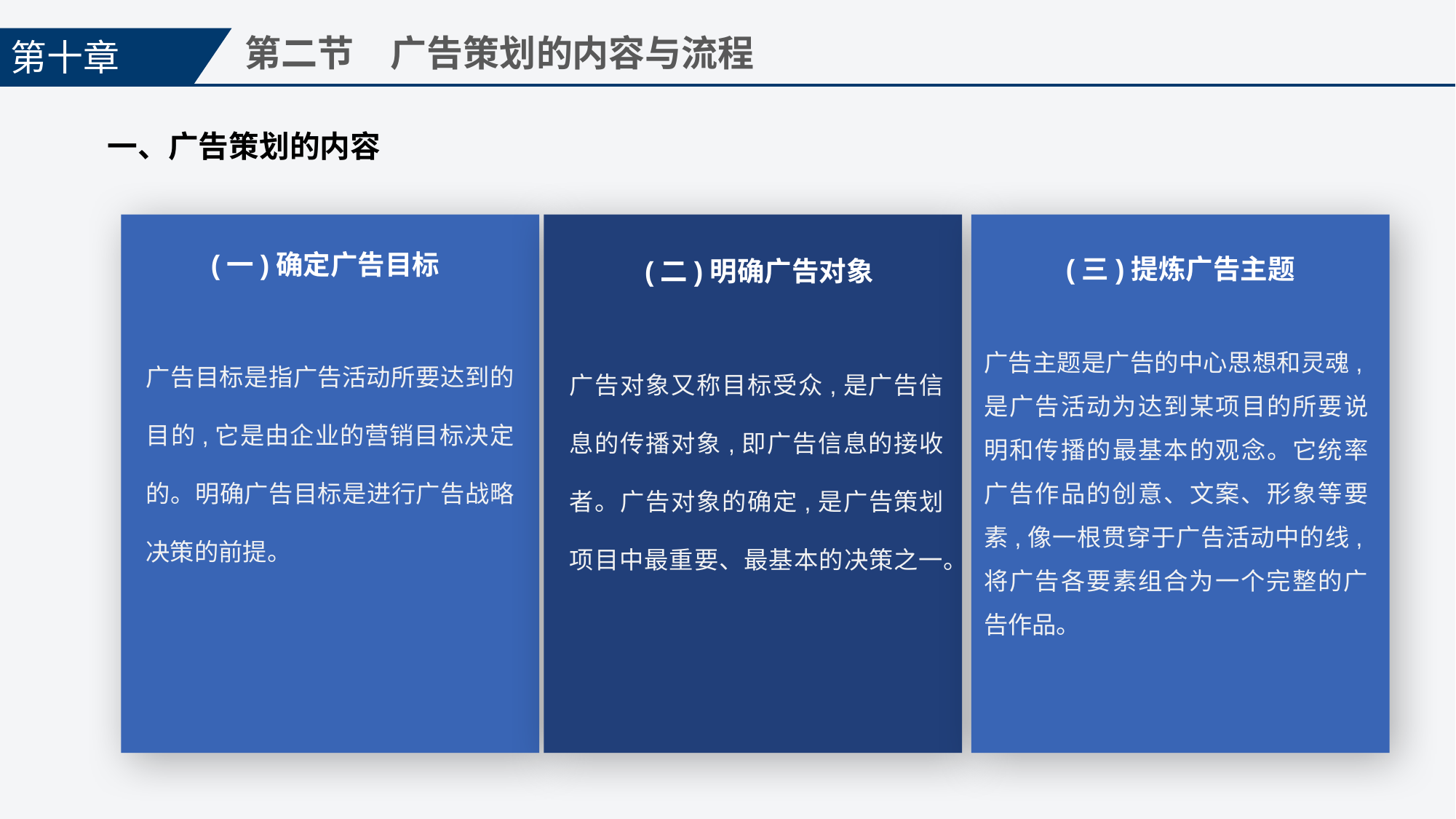

第十章
第二节　广告策划的内容与流程
一、广告策划的内容

(一)确定广告目标
(三)提炼广告主题
(二)明确广告对象
广告目标是指广告活动所要达到的目的,它是由企业的营销目标决定的。明确广告目标是进行广告战略决策的前提。
广告主题是广告的中心思想和灵魂,是广告活动为达到某项目的所要说明和传播的最基本的观念。它统率广告作品的创意、文案、形象等要素,像一根贯穿于广告活动中的线,将广告各要素组合为一个完整的广告作品。
广告对象又称目标受众,是广告信息的传播对象,即广告信息的接收者。广告对象的确定,是广告策划项目中最重要、最基本的决策之一。